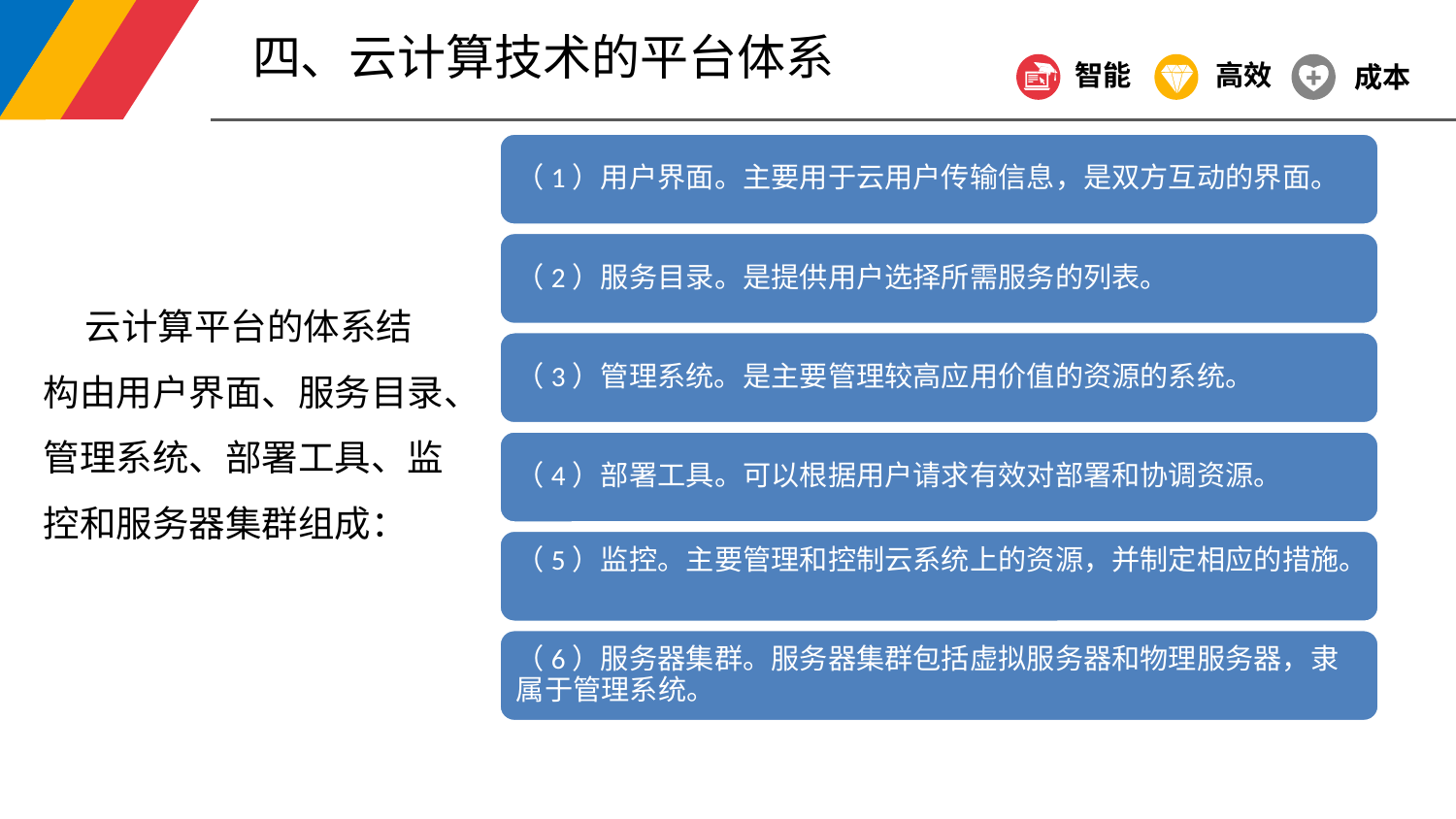

四、云计算技术的平台体系
智能
高效
成本
（1）用户界面。主要用于云用户传输信息，是双方互动的界面。
（2）服务目录。是提供用户选择所需服务的列表。
（3）管理系统。是主要管理较高应用价值的资源的系统。
（4）部署工具。可以根据用户请求有效对部署和协调资源。
（5）监控。主要管理和控制云系统上的资源，并制定相应的措施。
（6）服务器集群。服务器集群包括虚拟服务器和物理服务器，隶属于管理系统。
    云计算平台的体系结构由用户界面、服务目录、管理系统、部署工具、监控和服务器集群组成：